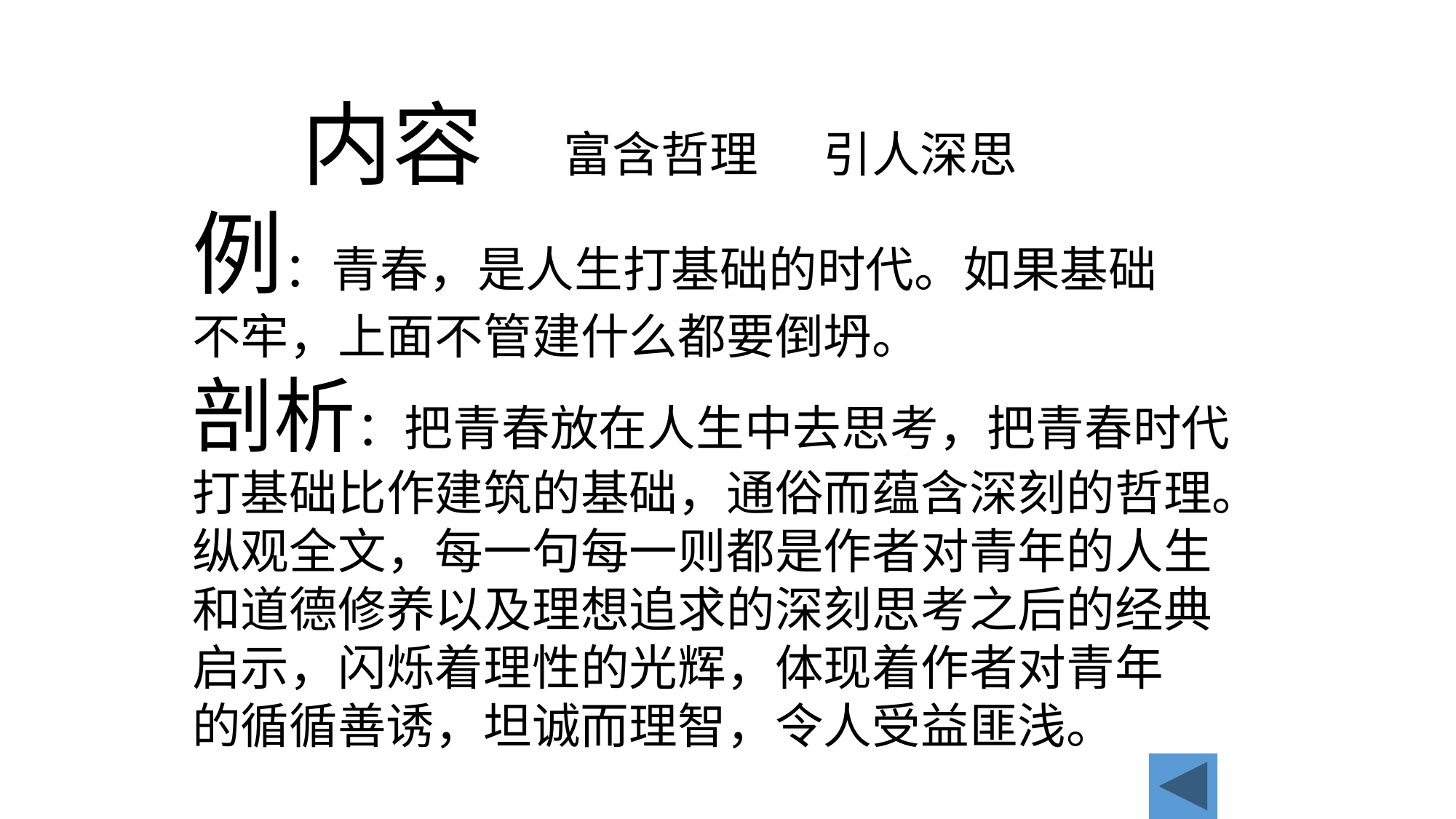

内容
富含哲理      引人深思
例：青春，是人生打基础的时代。如果基础
不牢，上面不管建什么都要倒坍。
剖析：把青春放在人生中去思考，把青春时代
打基础比作建筑的基础，通俗而蕴含深刻的哲理。
纵观全文，每一句每一则都是作者对青年的人生
和道德修养以及理想追求的深刻思考之后的经典
启示，闪烁着理性的光辉，体现着作者对青年
的循循善诱，坦诚而理智，令人受益匪浅。